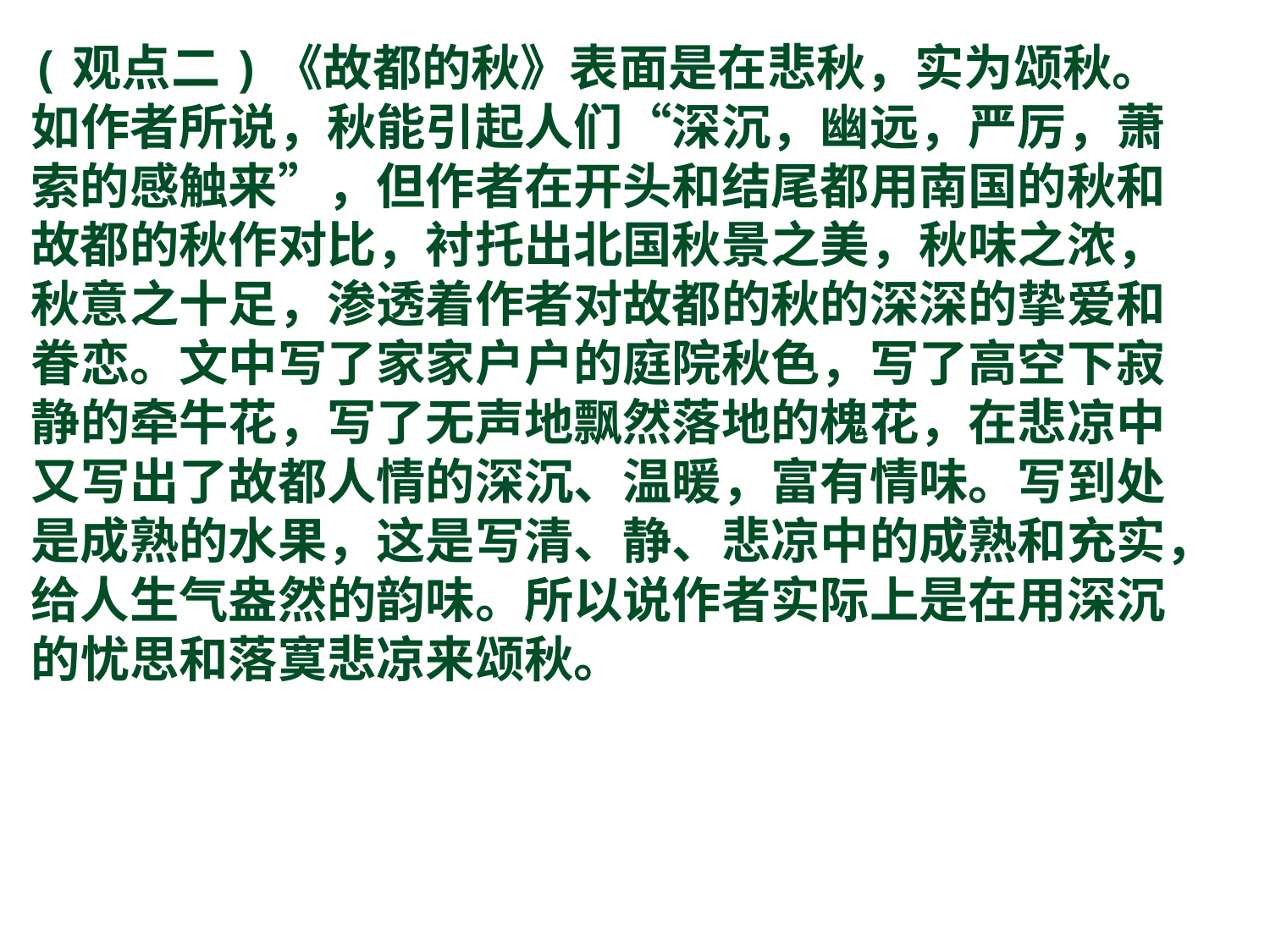

(观点二)《故都的秋》表面是在悲秋，实为颂秋。如作者所说，秋能引起人们“深沉，幽远，严厉，萧索的感触来”，但作者在开头和结尾都用南国的秋和故都的秋作对比，衬托出北国秋景之美，秋味之浓，秋意之十足，渗透着作者对故都的秋的深深的挚爱和眷恋。文中写了家家户户的庭院秋色，写了高空下寂静的牵牛花，写了无声地飘然落地的槐花，在悲凉中又写出了故都人情的深沉、温暖，富有情味。写到处是成熟的水果，这是写清、静、悲凉中的成熟和充实，给人生气盎然的韵味。所以说作者实际上是在用深沉的忧思和落寞悲凉来颂秋。